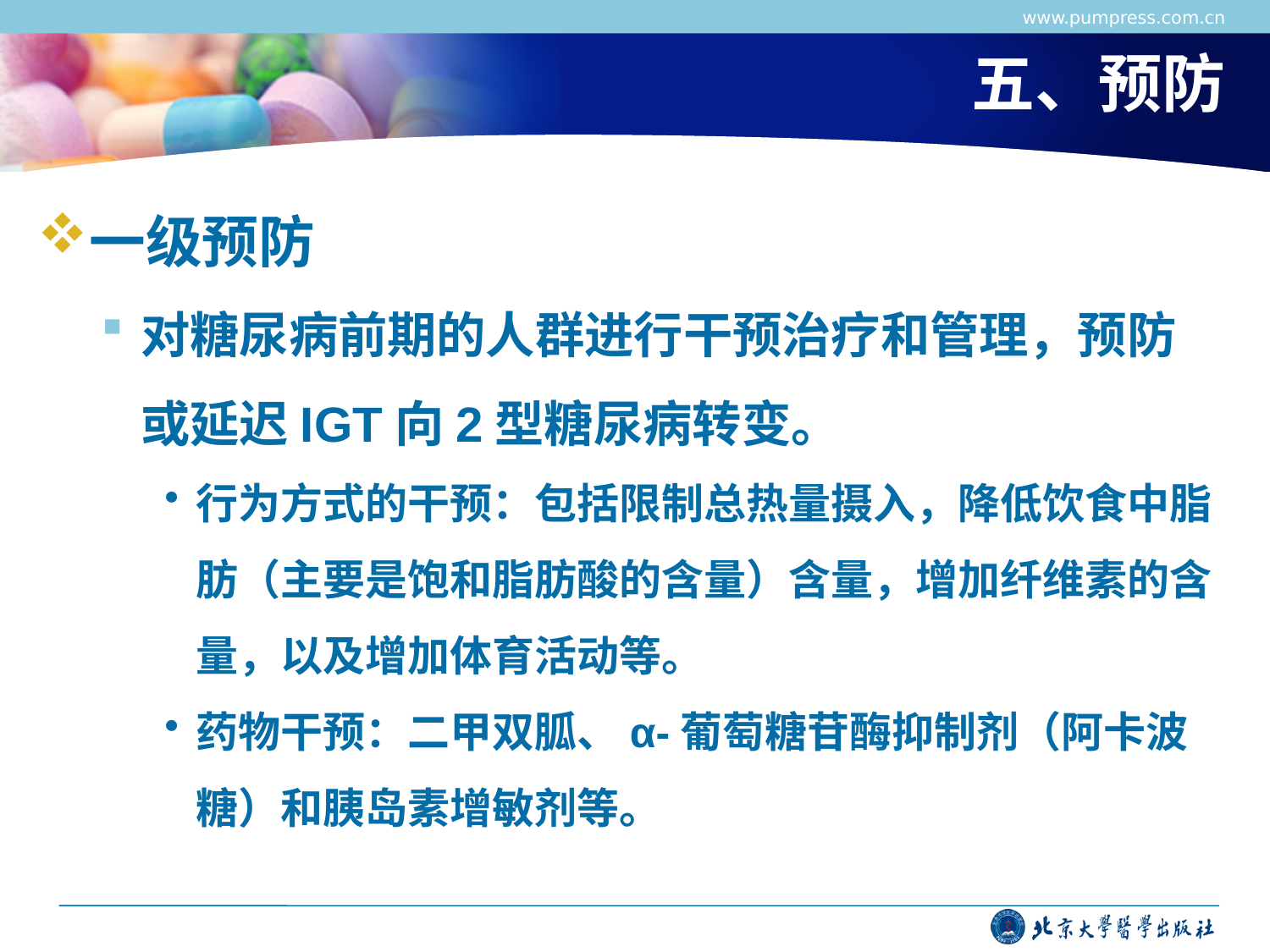

www.pumpress.com.cn
# 五、预防
一级预防
对糖尿病前期的人群进行干预治疗和管理，预防或延迟IGT向2型糖尿病转变。
行为方式的干预：包括限制总热量摄入，降低饮食中脂肪（主要是饱和脂肪酸的含量）含量，增加纤维素的含量，以及增加体育活动等。
药物干预：二甲双胍、α-葡萄糖苷酶抑制剂（阿卡波糖）和胰岛素增敏剂等。